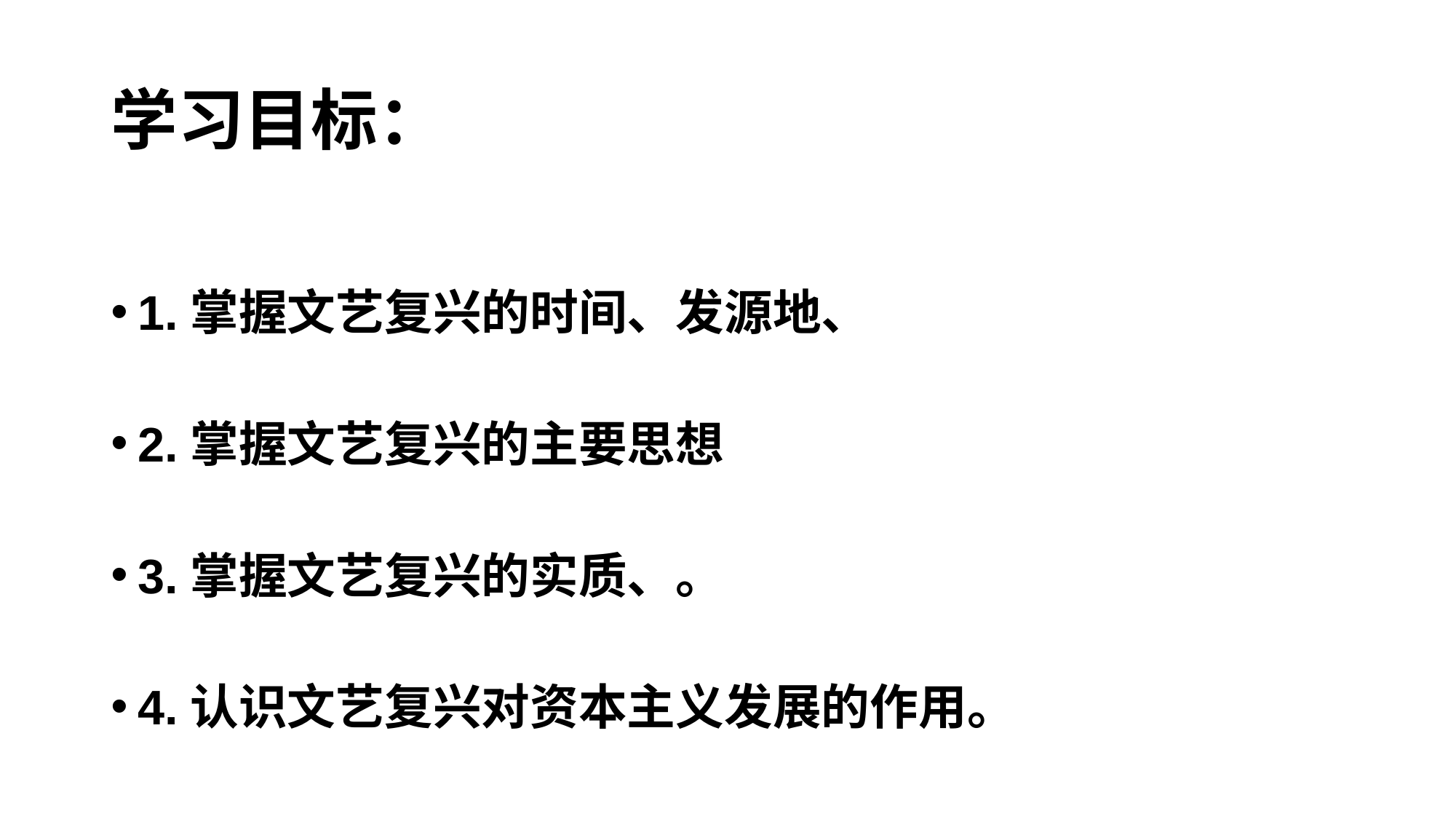

# 学习目标：
1.掌握文艺复兴的时间、发源地、
2.掌握文艺复兴的主要思想
3.掌握文艺复兴的实质、。
4.认识文艺复兴对资本主义发展的作用。